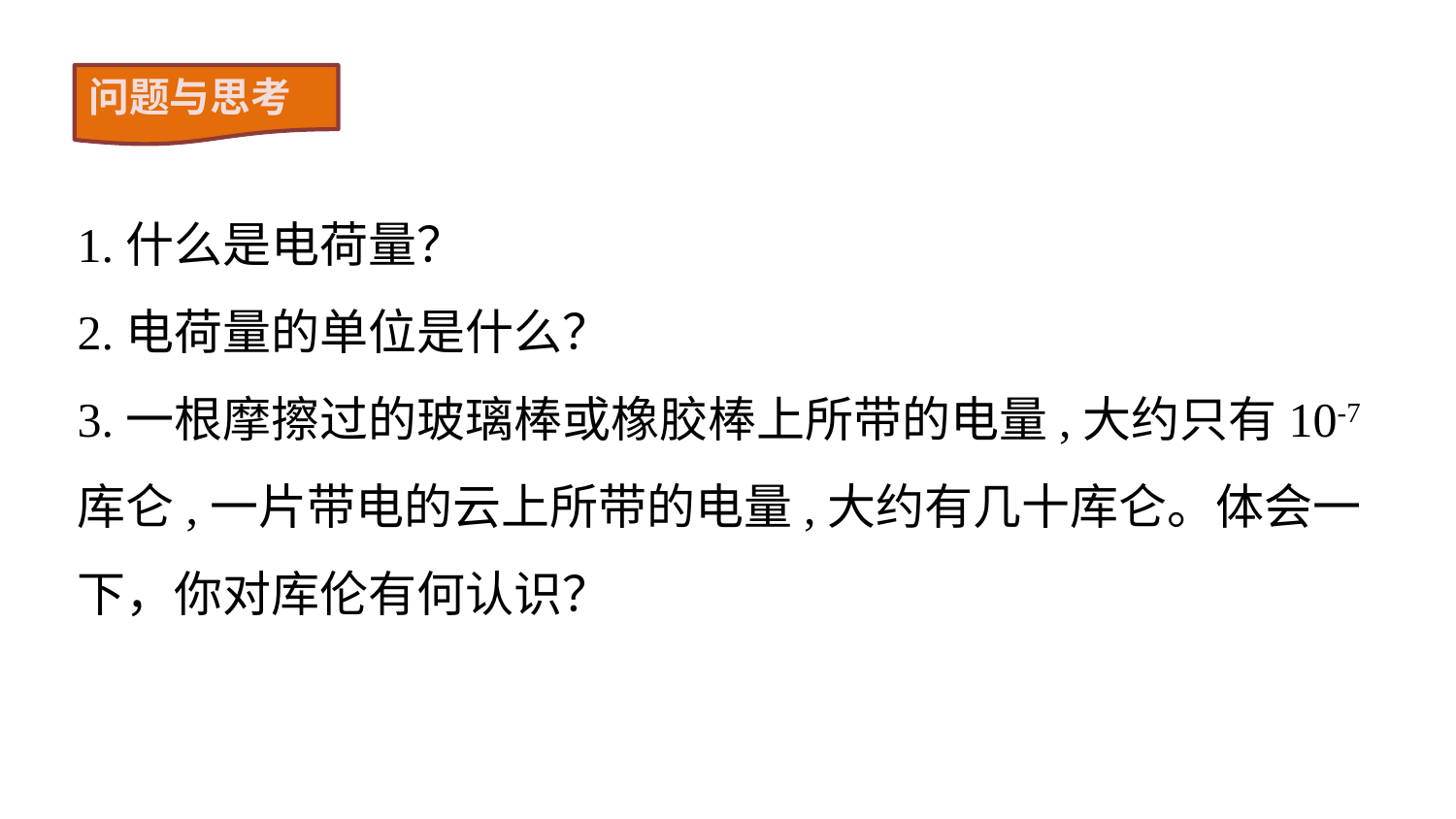

问题与思考

1.什么是电荷量？
2.电荷量的单位是什么？
3.一根摩擦过的玻璃棒或橡胶棒上所带的电量,大约只有10-7库仑,一片带电的云上所带的电量,大约有几十库仑。体会一下，你对库伦有何认识？